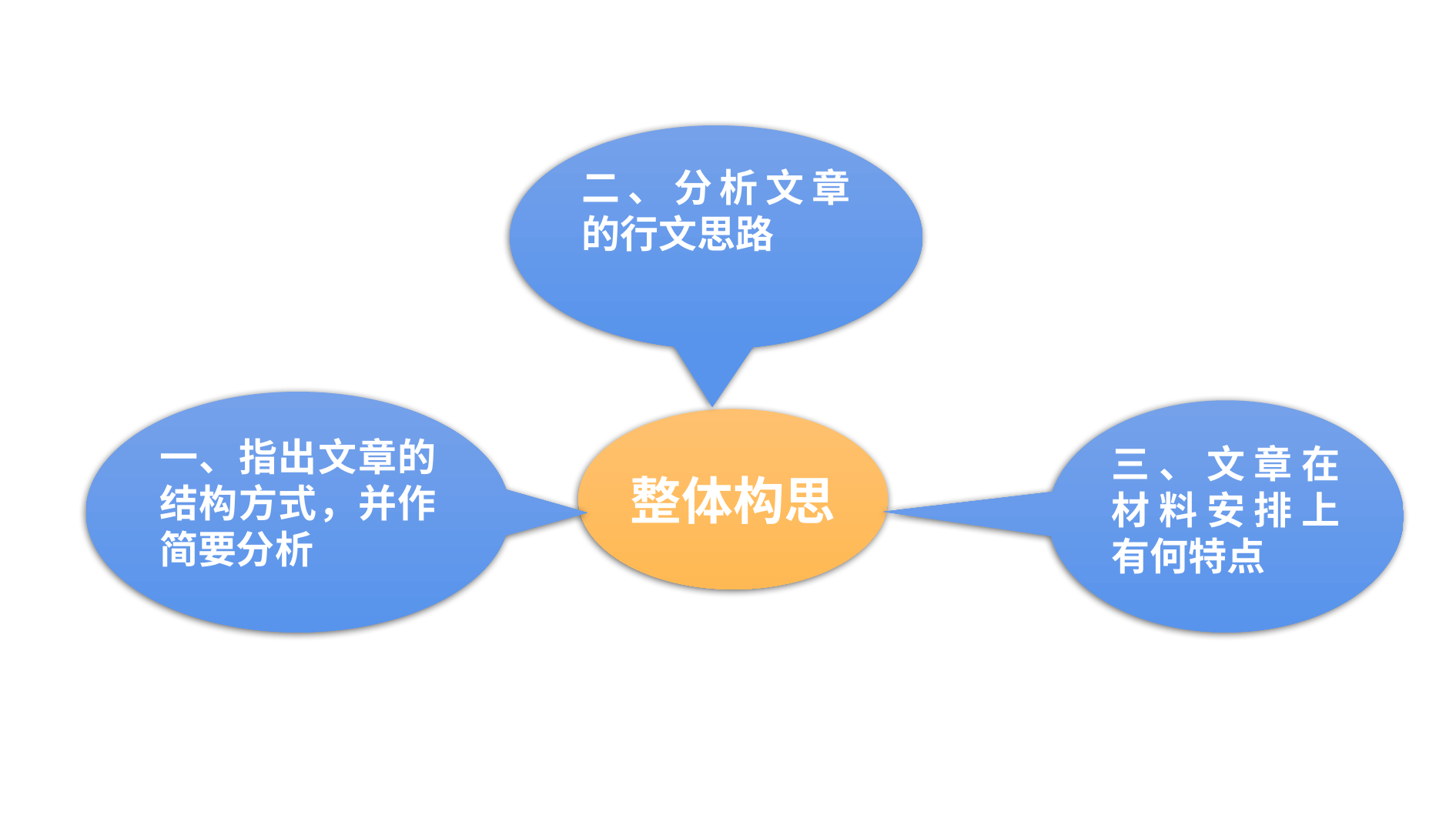

二、分析文章的行文思路
一、指出文章的结构方式，并作简要分析
三、文章在材料安排上有何特点
整体构思